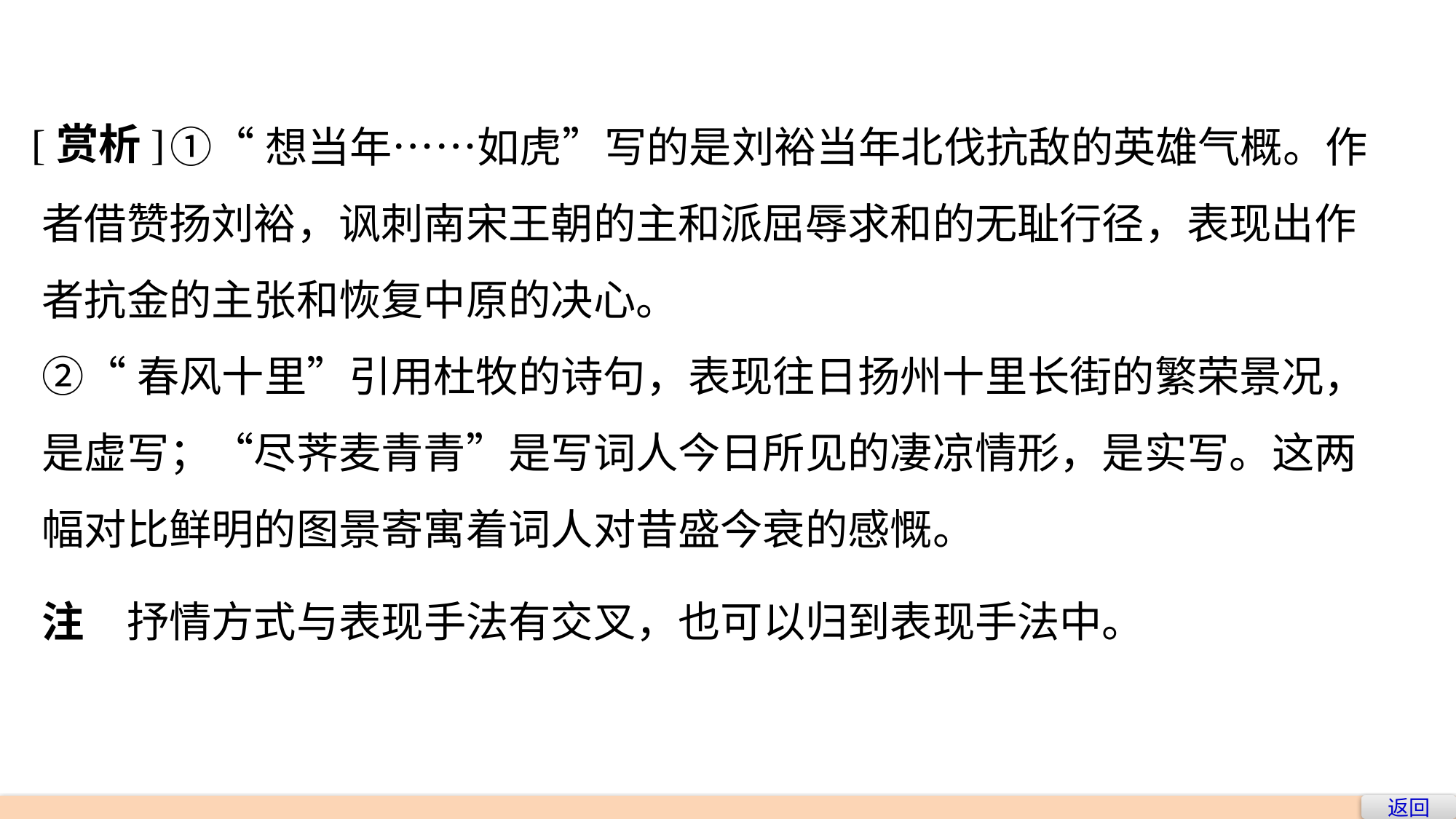

[赏析]
	  ①“想当年……如虎”写的是刘裕当年北伐抗敌的英雄气概。作者借赞扬刘裕，讽刺南宋王朝的主和派屈辱求和的无耻行径，表现出作者抗金的主张和恢复中原的决心。
②“春风十里”引用杜牧的诗句，表现往日扬州十里长街的繁荣景况，是虚写；“尽荠麦青青”是写词人今日所见的凄凉情形，是实写。这两幅对比鲜明的图景寄寓着词人对昔盛今衰的感慨。
注　抒情方式与表现手法有交叉，也可以归到表现手法中。
返回